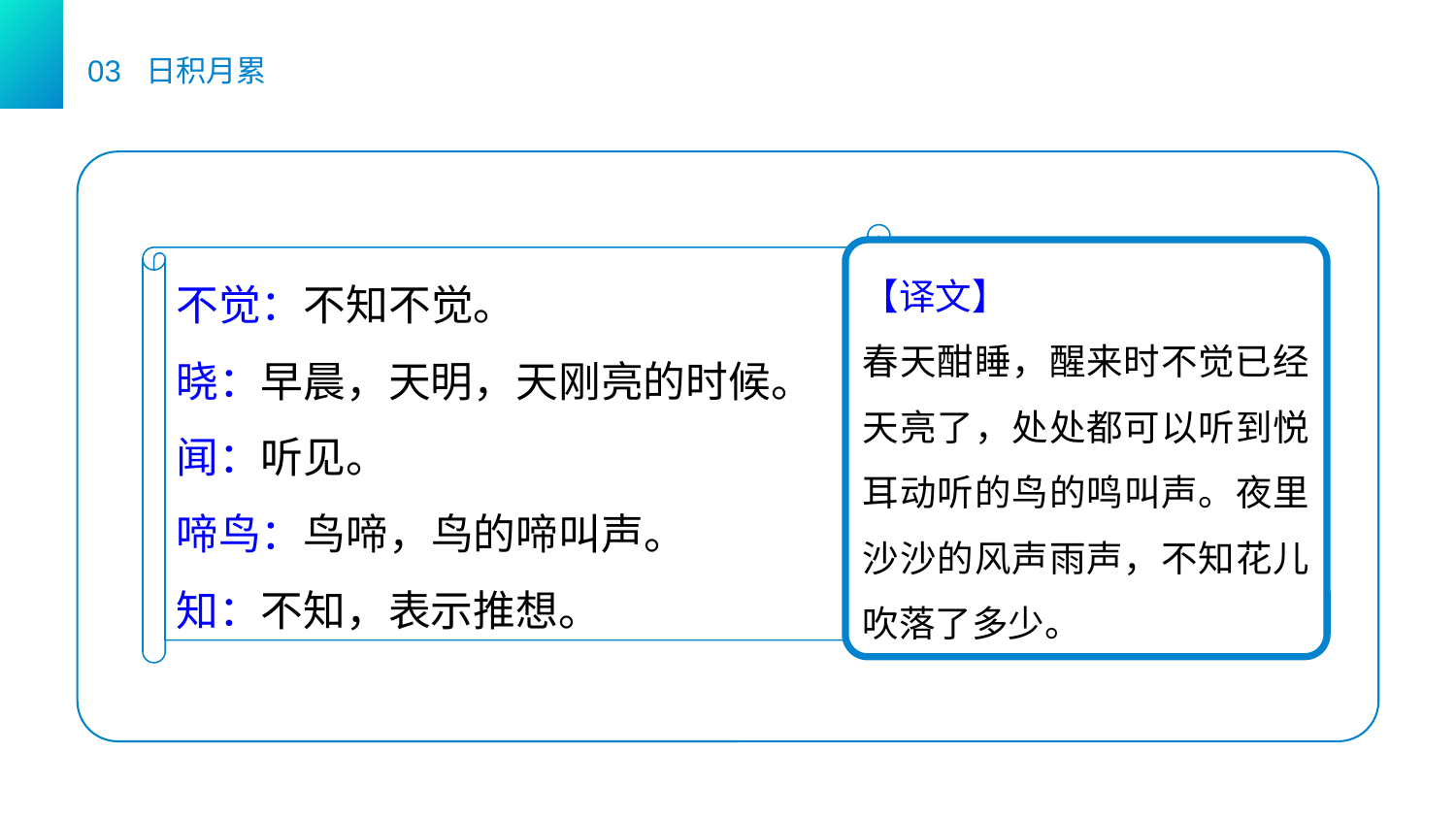

03  日积月累

不觉：不知不觉。
晓：早晨，天明，天刚亮的时候。
闻：听见。
啼鸟：鸟啼，鸟的啼叫声。
知：不知，表示推想。
【译文】
春天酣睡，醒来时不觉已经天亮了，处处都可以听到悦耳动听的鸟的鸣叫声。夜里沙沙的风声雨声，不知花儿吹落了多少。